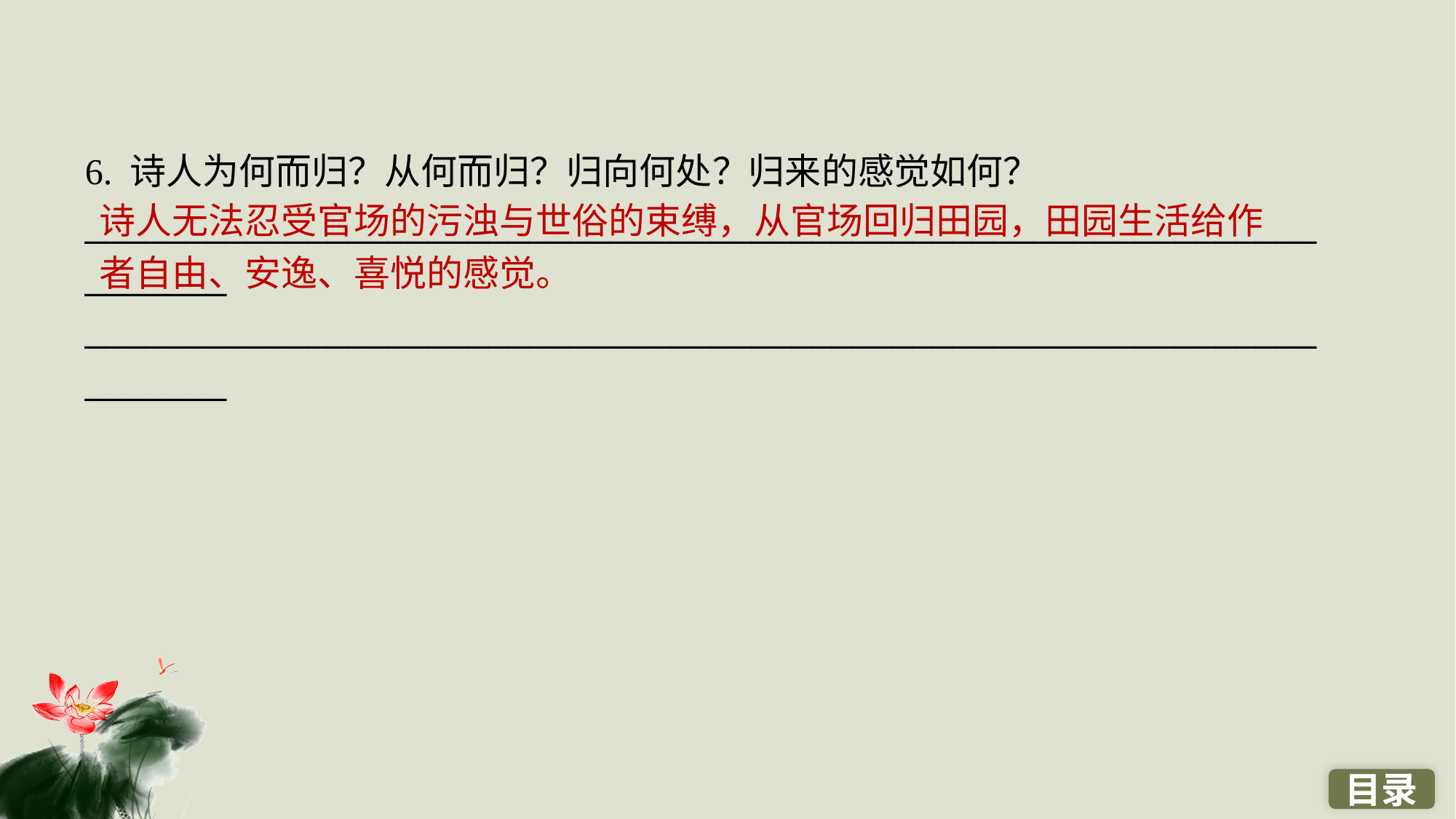

6. 诗人为何而归？从何而归？归向何处？归来的感觉如何？
____________________________________________________________________
____________________________________________________________________

诗人无法忍受官场的污浊与世俗的束缚，从官场回归田园，田园生活给作者自由、安逸、喜悦的感觉。